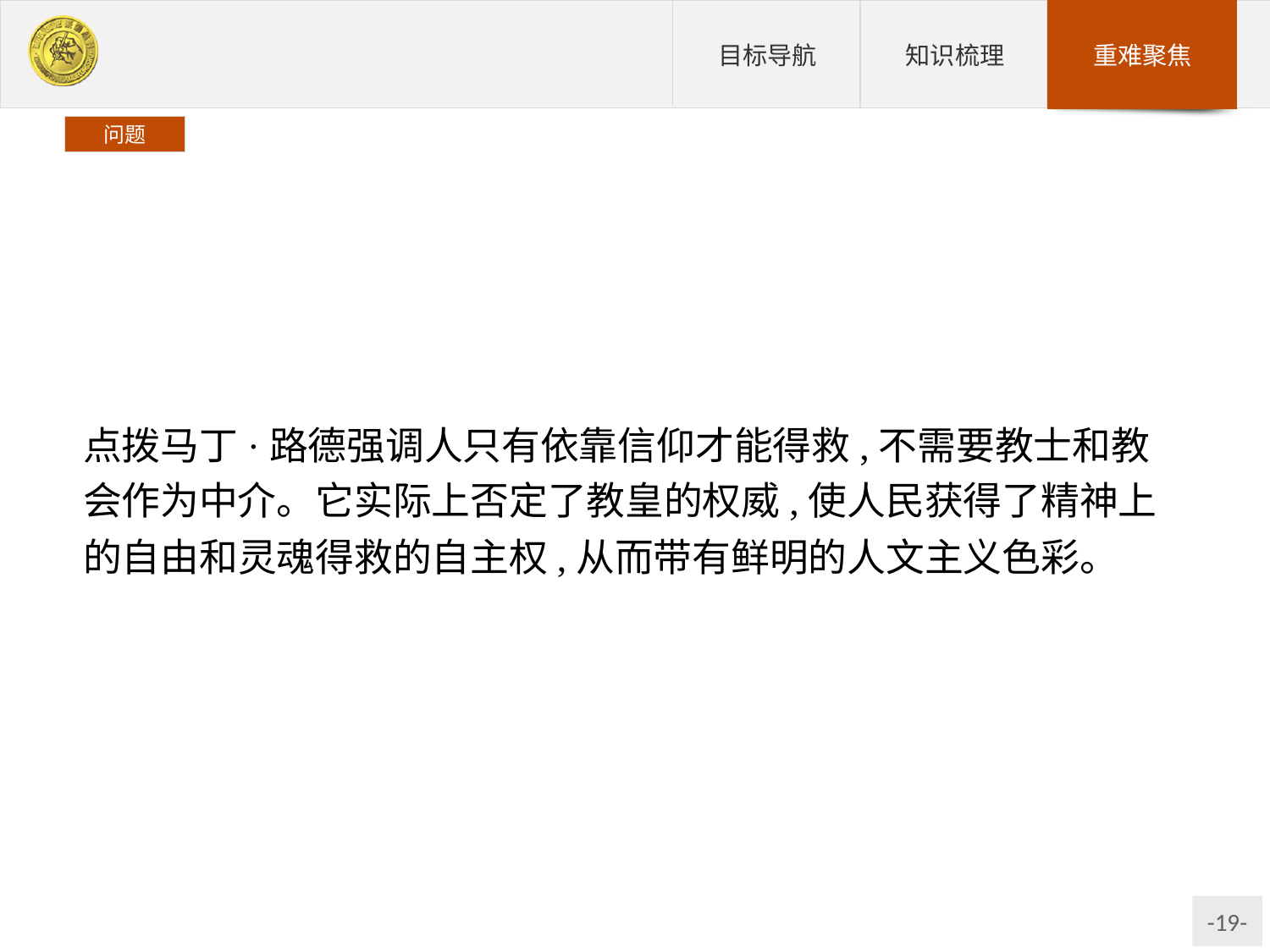

问题
点拨马丁·路德强调人只有依靠信仰才能得救,不需要教士和教会作为中介。它实际上否定了教皇的权威,使人民获得了精神上的自由和灵魂得救的自主权,从而带有鲜明的人文主义色彩。